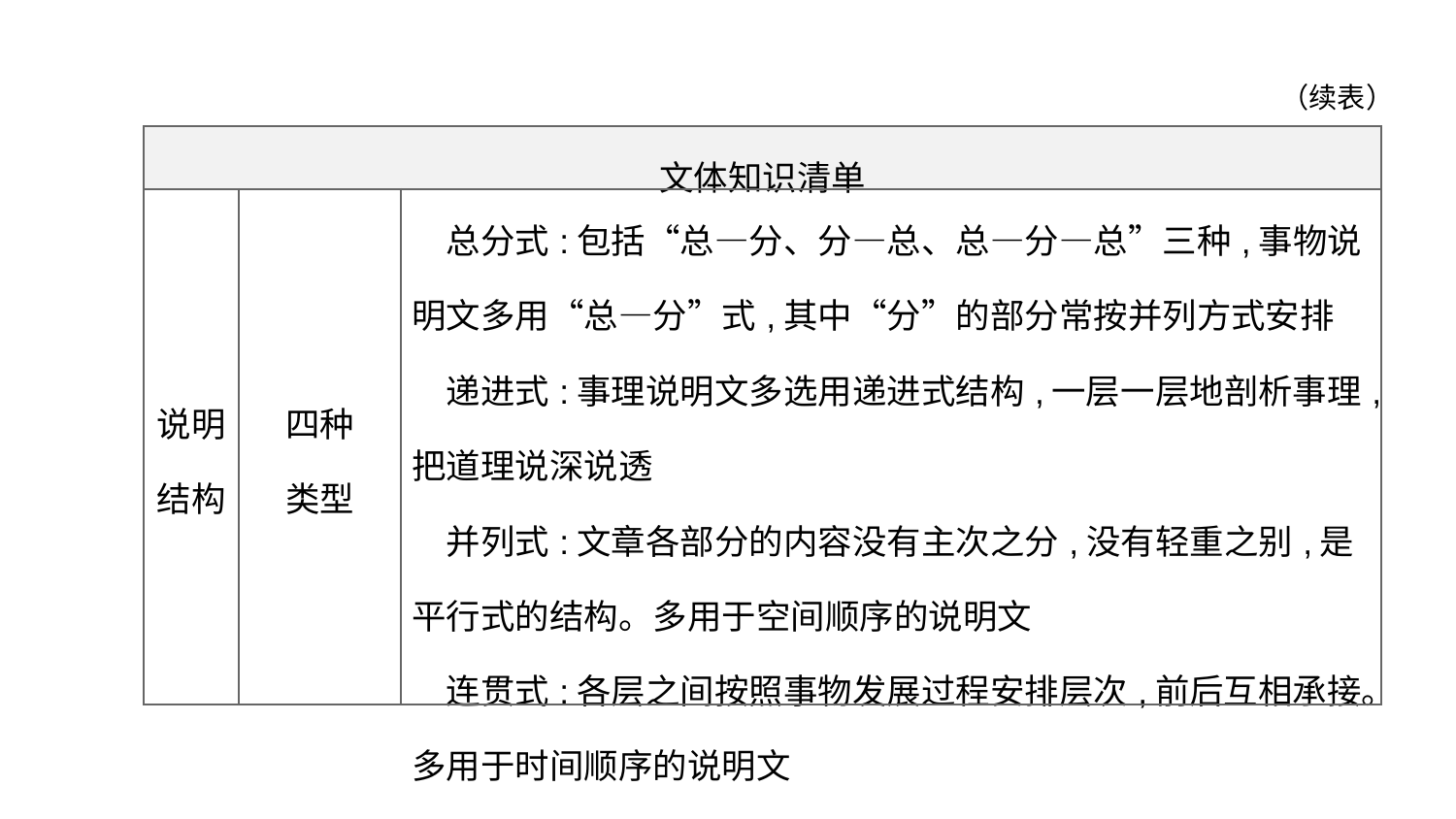

（续表）
| 文体知识清单 |  |  |
| --- | --- | --- |
| 说明 结构 | 四种 类型 | 总分式:包括“总—分、分—总、总—分—总”三种,事物说明文多用“总—分”式,其中“分”的部分常按并列方式安排 　递进式:事理说明文多选用递进式结构,一层一层地剖析事理,把道理说深说透 　并列式:文章各部分的内容没有主次之分,没有轻重之别,是平行式的结构。多用于空间顺序的说明文 　连贯式:各层之间按照事物发展过程安排层次,前后互相承接。多用于时间顺序的说明文 |